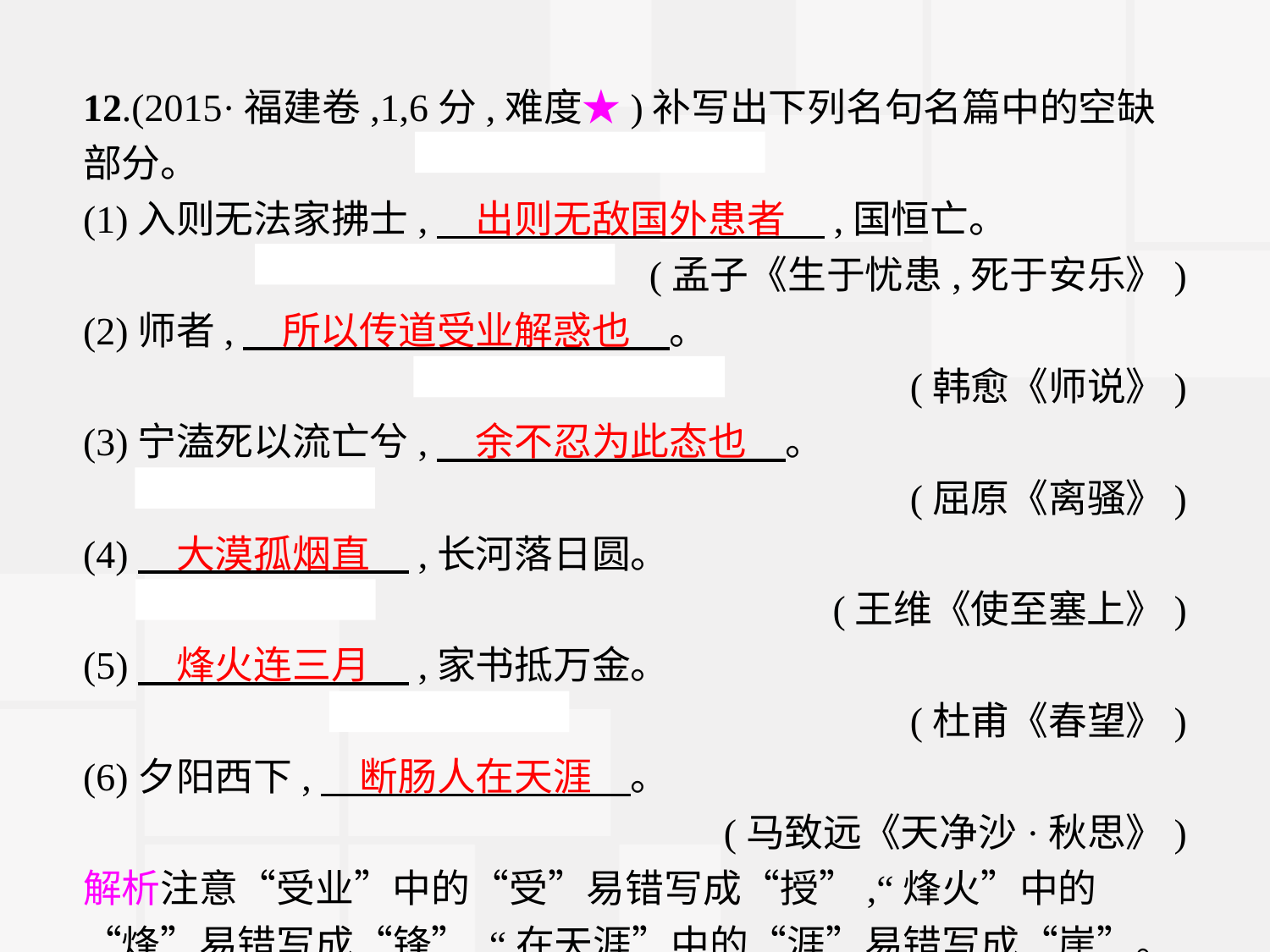

12.(2015·福建卷,1,6分,难度★)补写出下列名句名篇中的空缺部分。
(1)入则无法家拂士,　出则无敌国外患者　,国恒亡。
(孟子《生于忧患,死于安乐》)
(2)师者,　所以传道受业解惑也　。
(韩愈《师说》)
(3)宁溘死以流亡兮,　余不忍为此态也　。
(屈原《离骚》)
(4)　大漠孤烟直　,长河落日圆。
(王维《使至塞上》)
(5)　烽火连三月　,家书抵万金。
(杜甫《春望》)
(6)夕阳西下,　断肠人在天涯　。
(马致远《天净沙·秋思》)
解析注意“受业”中的“受”易错写成“授”,“烽火”中的“烽”易错写成“锋”,“在天涯”中的“涯”易错写成“崖”。